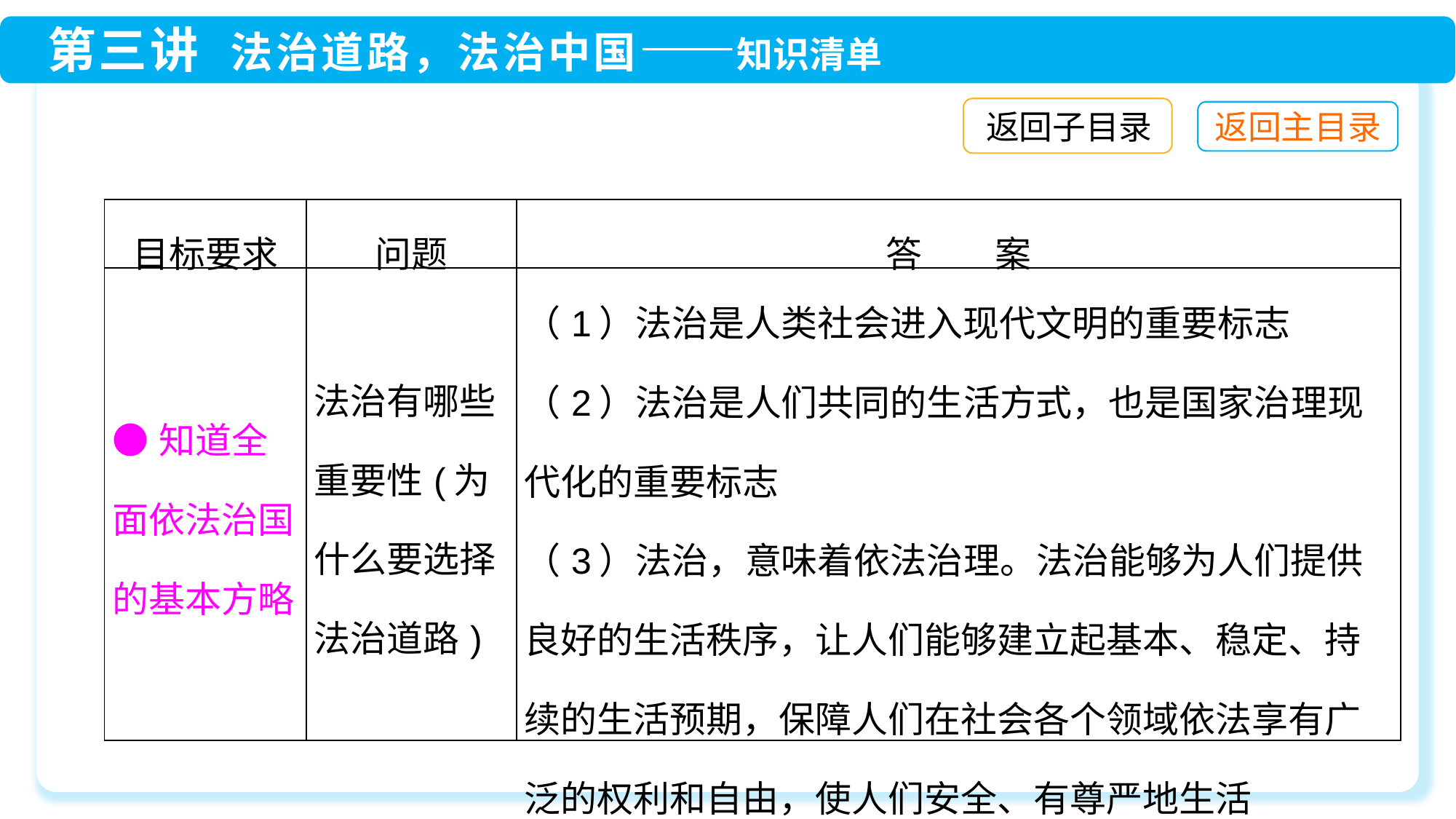

返回子目录
| 目标要求 | 问题 | 答　　案 |
| --- | --- | --- |
| ●知道全面依法治国的基本方略 | 法治有哪些重要性(为什么要选择法治道路) | （1）法治是人类社会进入现代文明的重要标志 （2）法治是人们共同的生活方式，也是国家治理现代化的重要标志 （3）法治，意味着依法治理。法治能够为人们提供良好的生活秩序，让人们能够建立起基本、稳定、持续的生活预期，保障人们在社会各个领域依法享有广泛的权利和自由，使人们安全、有尊严地生活 |